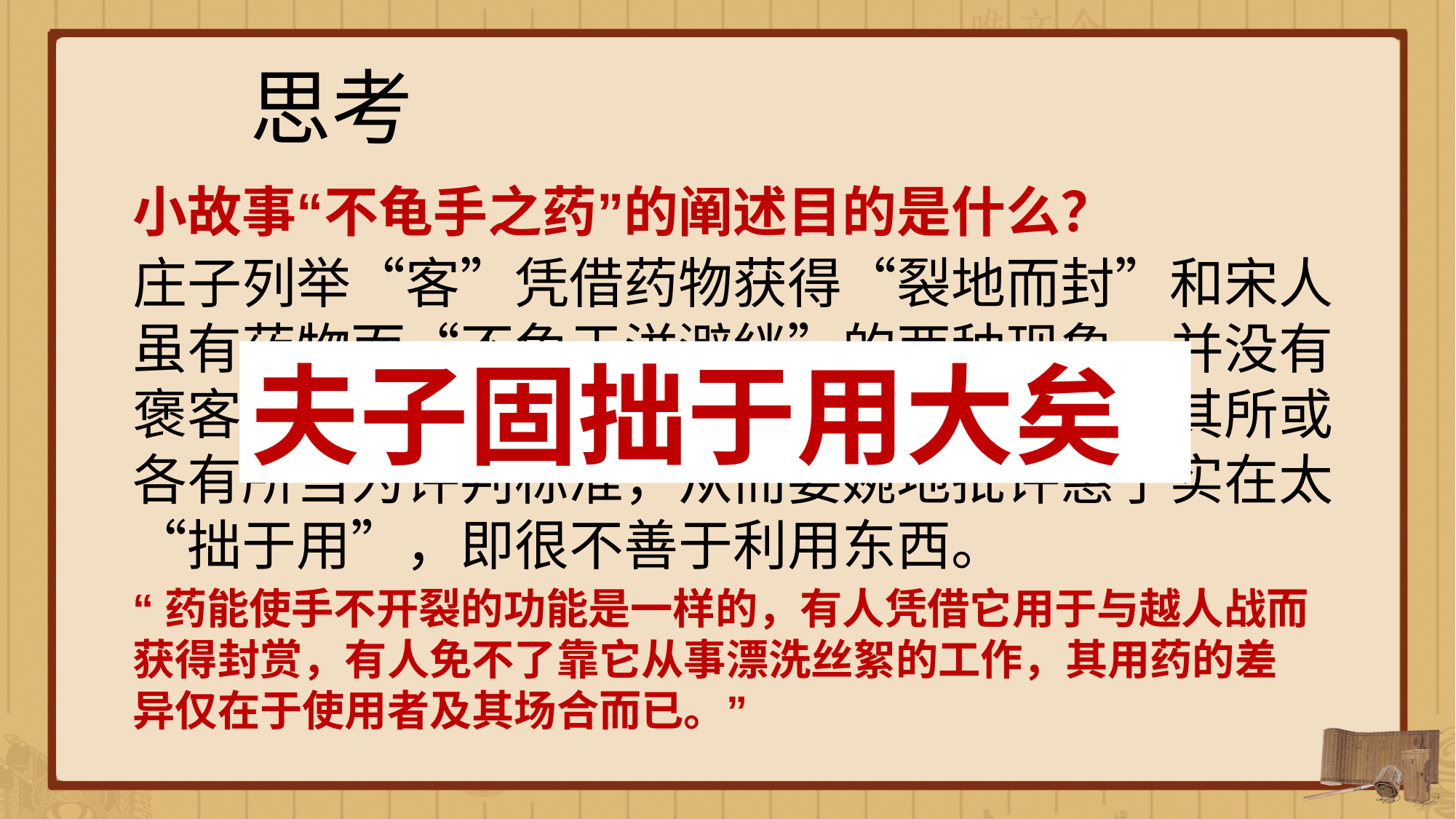

思考
小故事“不龟手之药”的阐述目的是什么？
庄子列举“客”凭借药物获得“裂地而封”和宋人虽有药物而“不免于洴澼絖”的两种现象，并没有褒客而贬宋人之意，而是表明物之用以各得其所或各有所当为评判标准，从而委婉地批评惠子实在太“拙于用”，即很不善于利用东西。
夫子固拙于用大矣
“药能使手不开裂的功能是一样的，有人凭借它用于与越人战而获得封赏，有人免不了靠它从事漂洗丝絮的工作，其用药的差异仅在于使用者及其场合而已。”